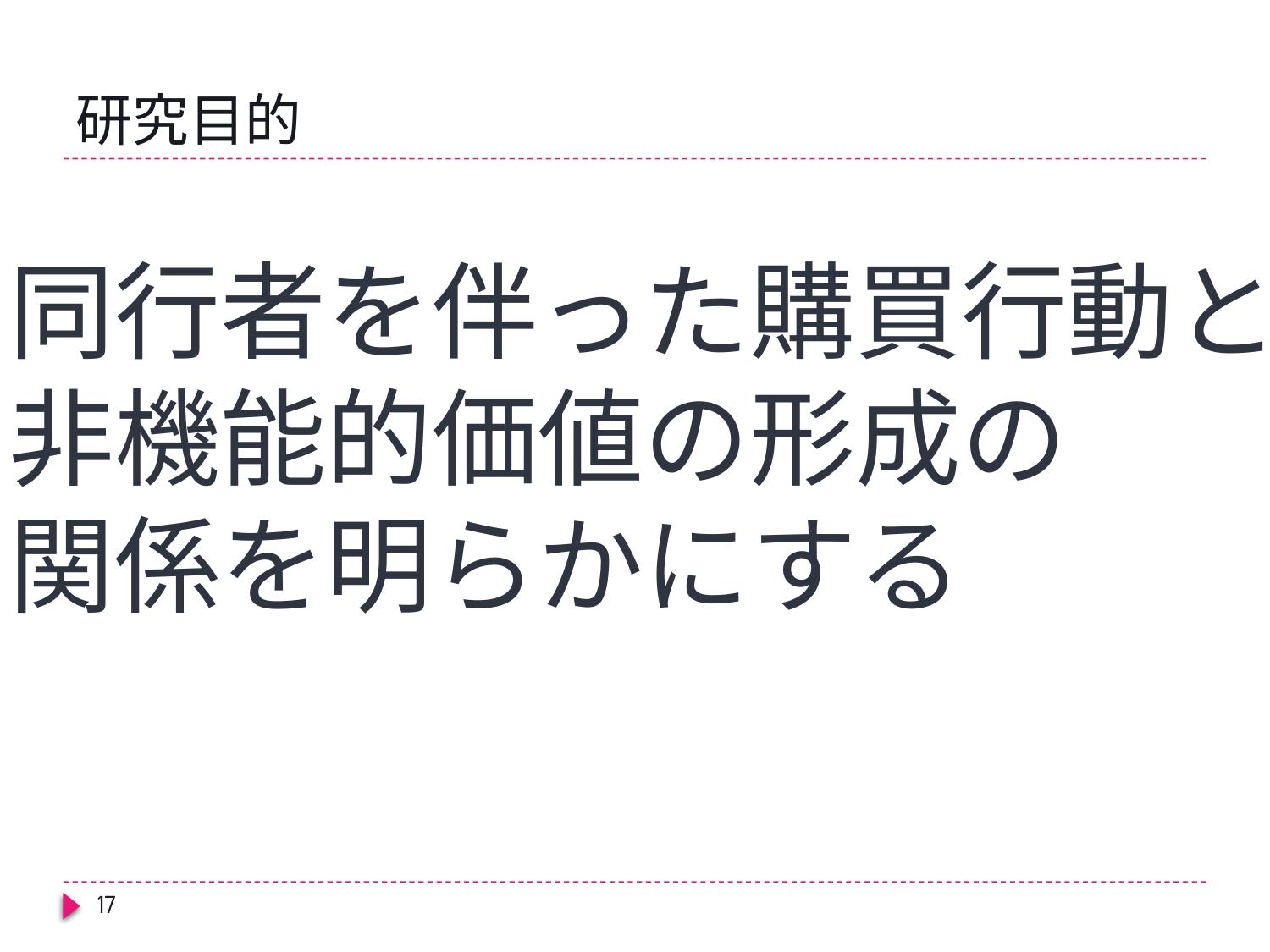

# 研究目的
同行者を伴った購買行動と
非機能的価値の形成の
関係を明らかにする
17